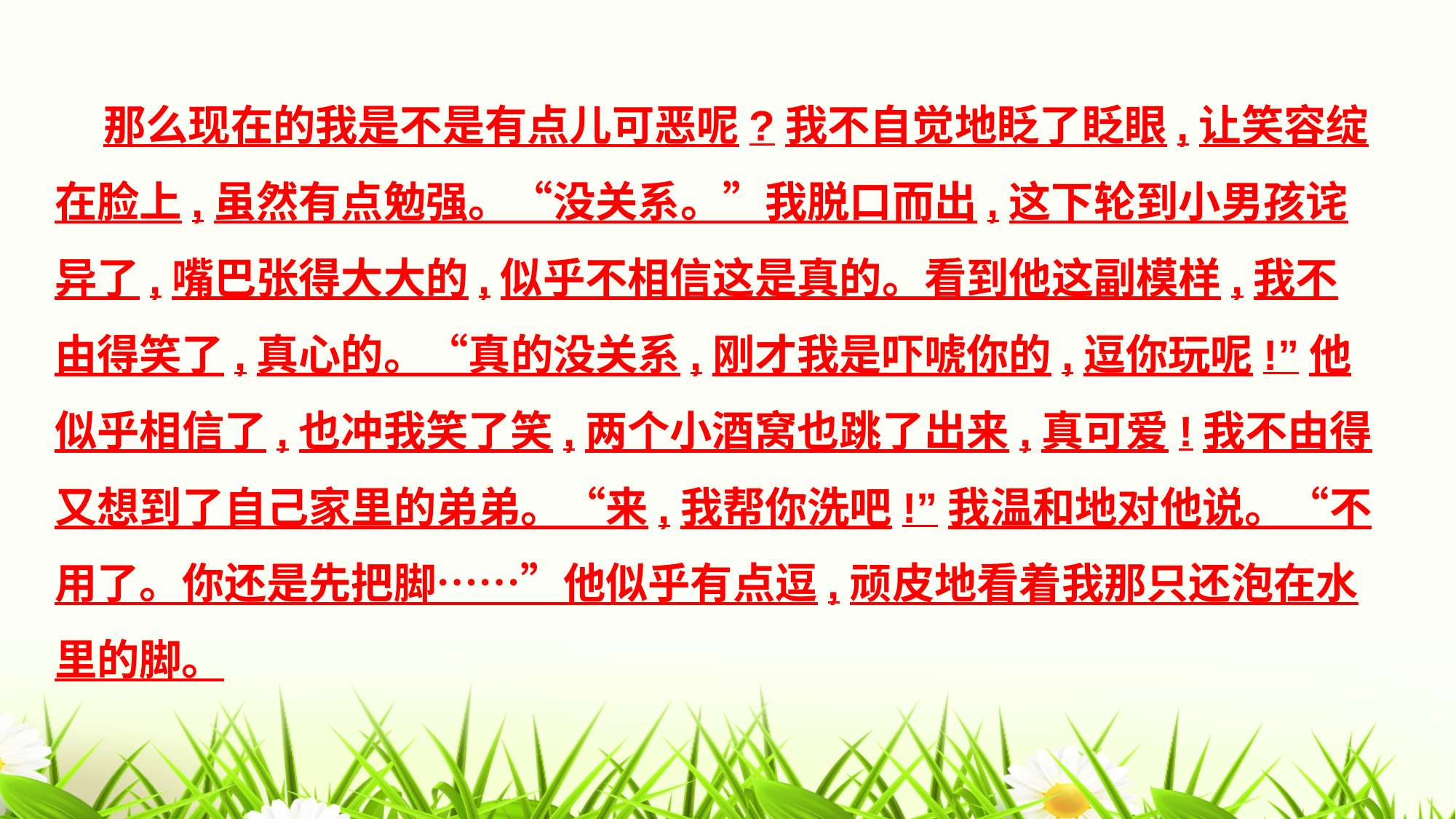

那么现在的我是不是有点儿可恶呢?我不自觉地眨了眨眼,让笑容绽在脸上,虽然有点勉强。“没关系。”我脱口而出,这下轮到小男孩诧异了,嘴巴张得大大的,似乎不相信这是真的。看到他这副模样,我不由得笑了,真心的。“真的没关系,刚才我是吓唬你的,逗你玩呢!”他似乎相信了,也冲我笑了笑,两个小酒窝也跳了出来,真可爱!我不由得又想到了自己家里的弟弟。“来,我帮你洗吧!”我温和地对他说。“不用了。你还是先把脚……”他似乎有点逗,顽皮地看着我那只还泡在水里的脚。